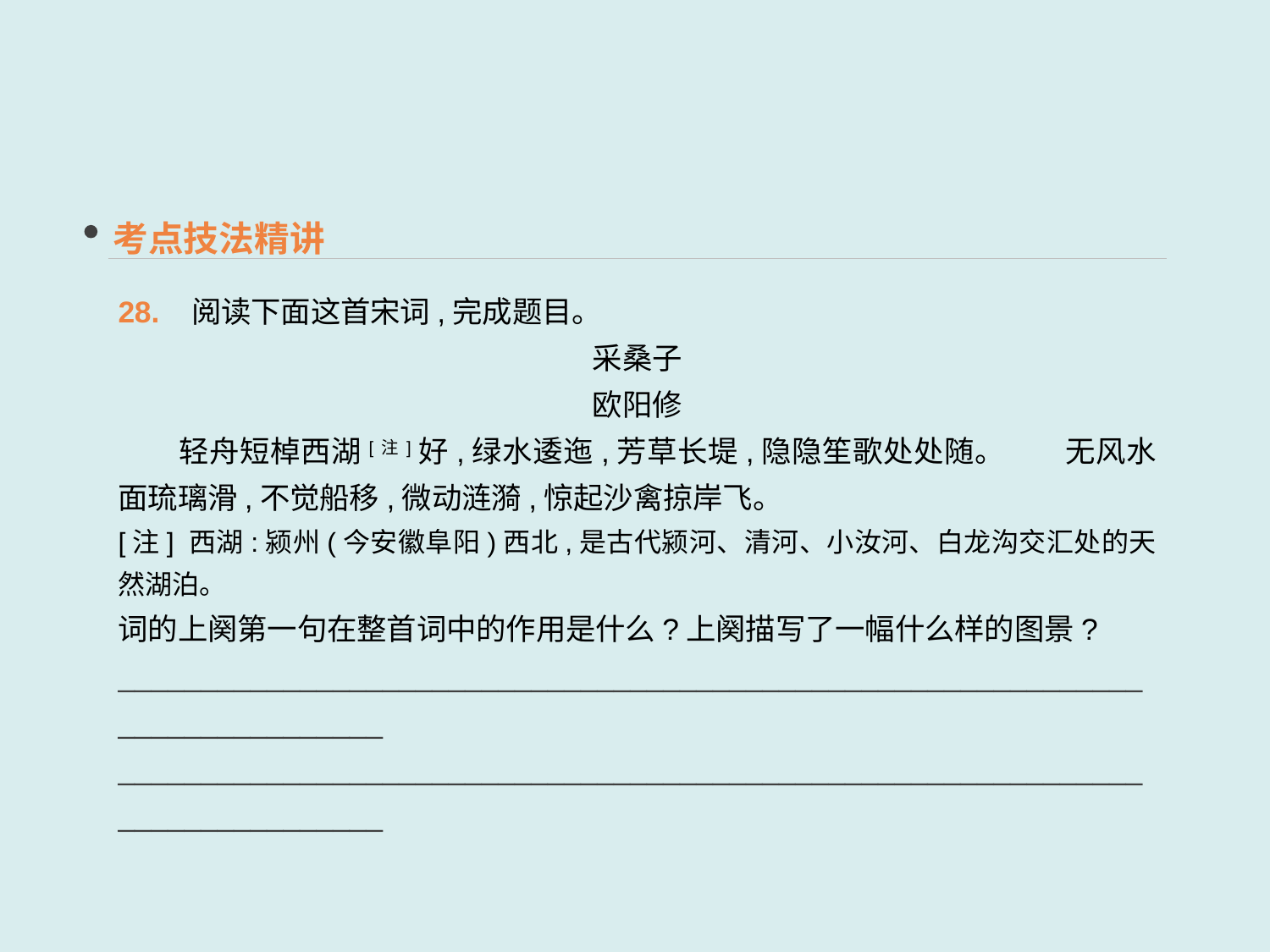

考点技法精讲

28.   阅读下面这首宋词,完成题目。
采桑子
欧阳修
　　轻舟短棹西湖[注]好,绿水逶迤,芳草长堤,隐隐笙歌处处随。　　无风水面琉璃滑,不觉船移,微动涟漪,惊起沙禽掠岸飞。
[注] 西湖:颍州(今安徽阜阳)西北,是古代颍河、清河、小汝河、白龙沟交汇处的天然湖泊。
词的上阕第一句在整首词中的作用是什么?上阕描写了一幅什么样的图景?
______________________________________________________________________________
______________________________________________________________________________